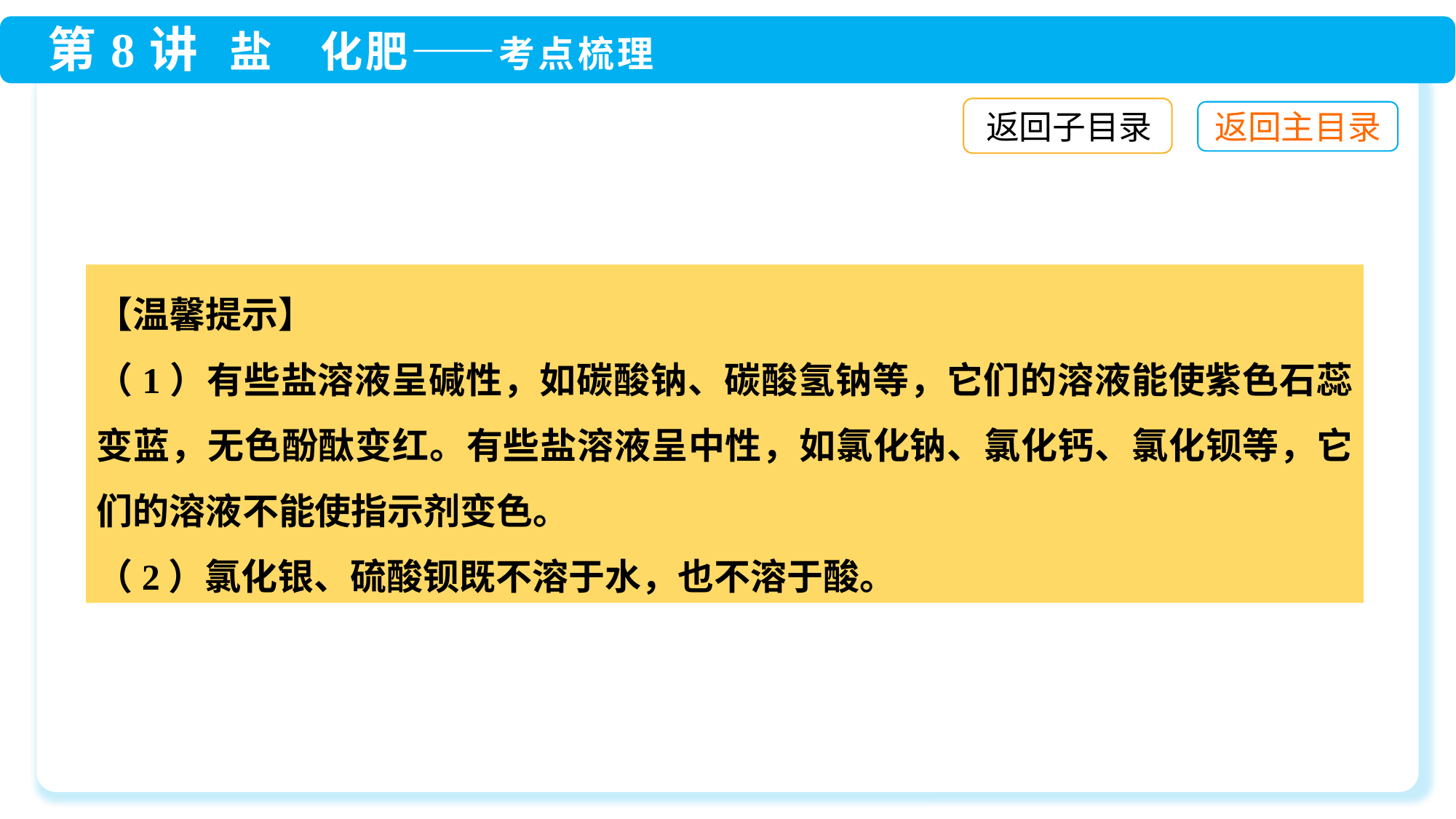

返回子目录
【温馨提示】
（1）有些盐溶液呈碱性，如碳酸钠、碳酸氢钠等，它们的溶液能使紫色石蕊变蓝，无色酚酞变红。有些盐溶液呈中性，如氯化钠、氯化钙、氯化钡等，它们的溶液不能使指示剂变色。
（2）氯化银、硫酸钡既不溶于水，也不溶于酸。